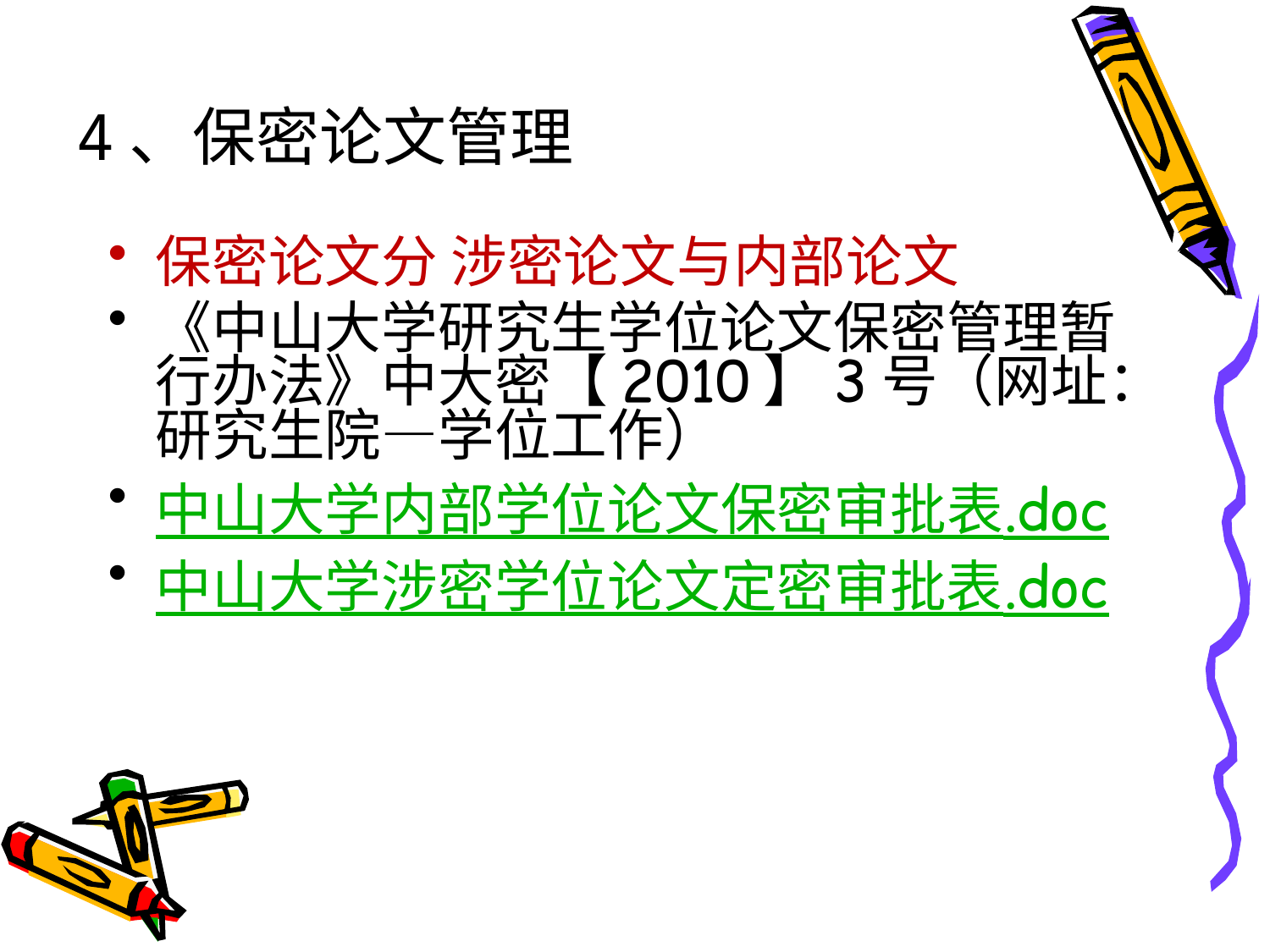

# 4、保密论文管理
保密论文分 涉密论文与内部论文
《中山大学研究生学位论文保密管理暂行办法》中大密【2010】3号（网址：研究生院—学位工作）
中山大学内部学位论文保密审批表.doc
中山大学涉密学位论文定密审批表.doc